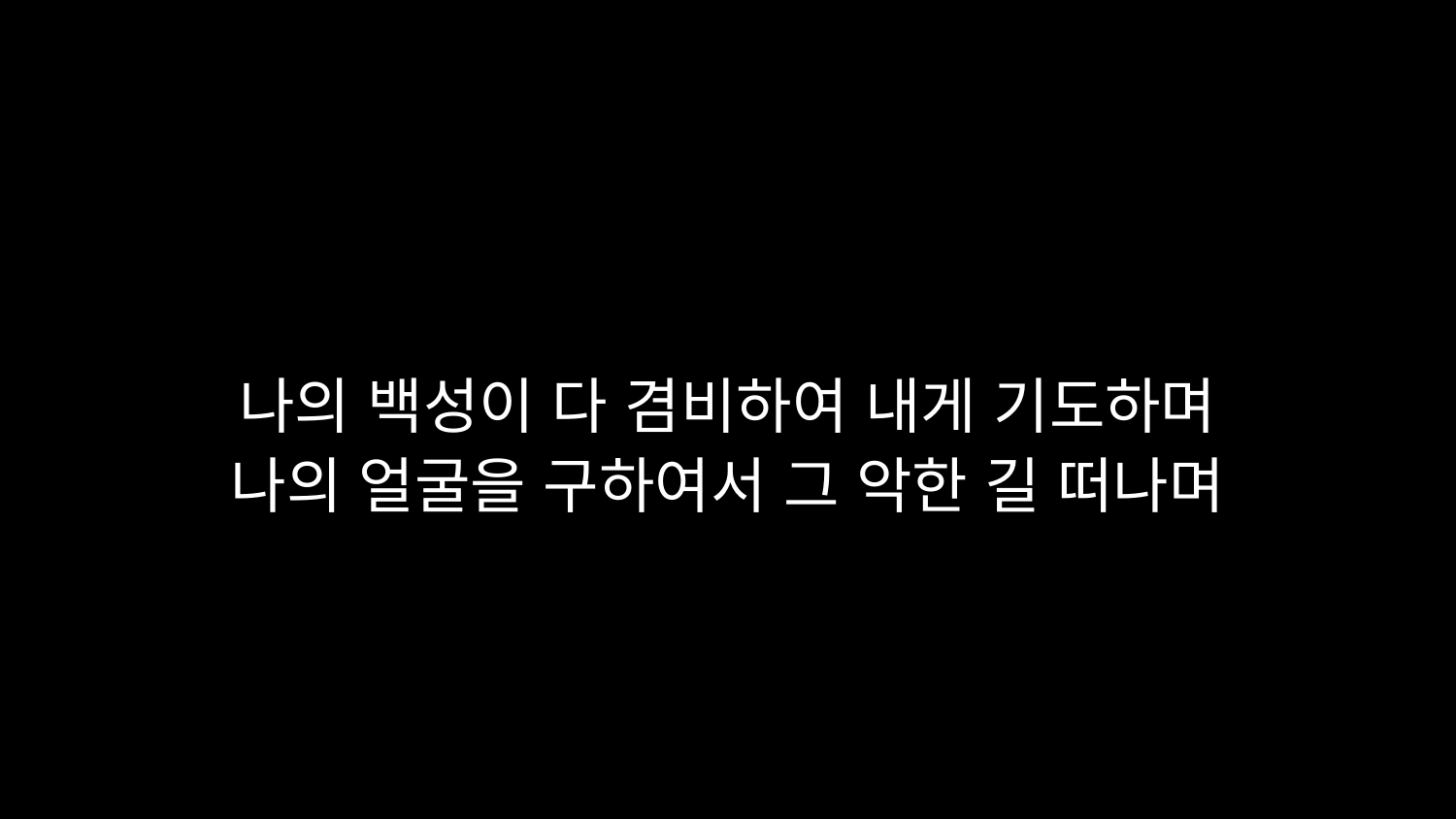

# 나의 백성이 다 겸비하여 내게 기도하며 나의 얼굴을 구하여서 그 악한 길 떠나며